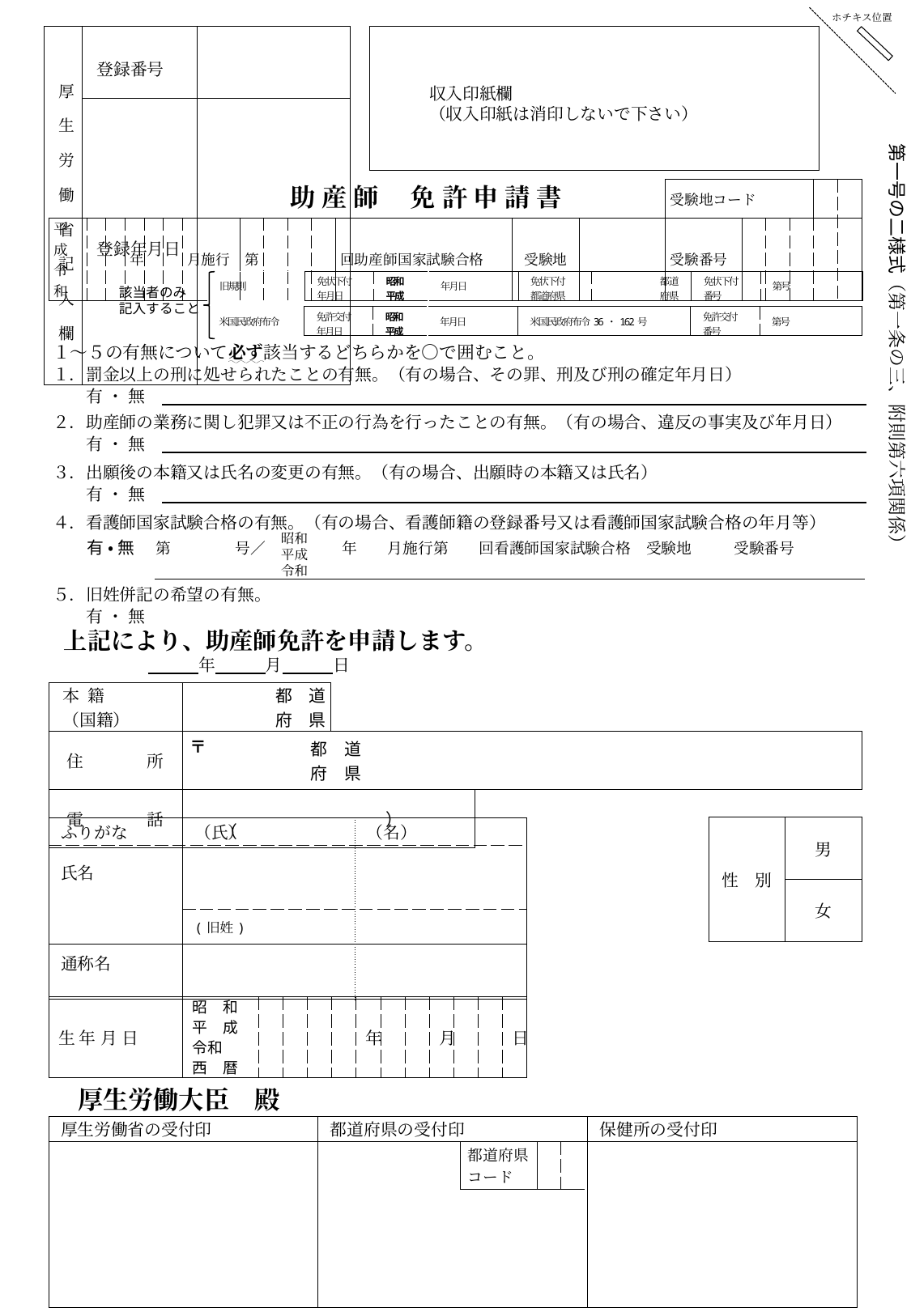

ホチキス位置
| 厚生労働省記入欄 | 登録番号 |  |
| --- | --- | --- |
|  | 登録年月日 |  |
|  |
| --- |

収入印紙欄
（収入印紙は消印しないで下さい）
第一号の二様式（第一条の三、附則第六項関係）
助 産 師　 免 許 申 請 書
|  |  |  |  |  |  |  |  |  |  |  |  |  |  | 受験地コード |  |  |  |  |  |
| --- | --- | --- | --- | --- | --- | --- | --- | --- | --- | --- | --- | --- | --- | --- | --- | --- | --- | --- | --- |
| 平成 令和 |  |  | 年 |  |  | 月施行 | 第 |  |  |  | 回助産師国家試験合格 | 受験地 |  | 受験番号 |  |  |  |  |  |
| 旧規則 | 免状下付 年月日 | 昭和 平成 | 年月日 | 免状下付 都道府県 | 都 道 府 県 | 免状下付 番号 | 第号 |
| --- | --- | --- | --- | --- | --- | --- | --- |

該当者のみ
記入すること
| 米国民政府布令 | 免許交付 年月日 | 昭和 平成 | 年月日 | 米国民政府布令36・162号 | 免許交付 番号 | 第号 |
| --- | --- | --- | --- | --- | --- | --- |
| １～５の有無について必ず該当するどちらかを○で囲むこと。 １．罰金以上の刑に処せられたことの有無。（有の場合、その罪、刑及び刑の確定年月日） 　　有 ・ 無　・・・・・・・・・・・・・・・・・・・・・・・・・・・・・・・・・・・・・・・・ |
| --- |
| ２．助産師の業務に関し犯罪又は不正の行為を行ったことの有無。（有の場合、違反の事実及び年月日） 　　有 ・ 無　・・・・・・・・・・・・・・・・・・・・・・・・・・・・・・・・・・・・・・・・ |
| ３．出願後の本籍又は氏名の変更の有無。（有の場合、出願時の本籍又は氏名） 　　有 ・ 無　　・・・・・・・・・・・・・・・・・・・・・・・・・・・・・・・・・・・・・・・ |
| ４．看護師国家試験合格の有無。（有の場合、看護師籍の登録番号又は看護師国家試験合格の年月等） |
| ５．旧姓併記の希望の有無。 　　有 ・ 無 |
昭和
平成
令和
有 ・ 無
第　　　　 号／　　　　　年　　月施行第　　回看護師国家試験合格　受験地   　　受験番号
  上記により、助産師免許を申請します。
　　　　　　　　　　年　　　月　　　日
| 本 籍 （国籍） |  | 都　道 府　県 |
| --- | --- | --- |
〒
| 住 　　　所 |  | 都　道 府　県 |  |
| --- | --- | --- | --- |
| 電 　　　話 | （ | ） |  |
| 性　別 | 男 |
| --- | --- |
|  | 女 |
| ふりがな | （氏） | （名） |  |
| --- | --- | --- | --- |
| 氏名 |  |  |  |
|  | (旧姓) |  |  |
| 通称名 |  |  |  |
| 生 年 月 日 | 昭　和 平　成 令和 西　暦 |  |  |  |  | 年 |  |  | 月 |  |  | 日 |
| --- | --- | --- | --- | --- | --- | --- | --- | --- | --- | --- | --- | --- |
　厚生労働大臣　殿
| 厚生労働省の受付印 | 都道府県の受付印 | 保健所の受付印 |
| --- | --- | --- |
|  |  |  |
| 都道府県 コード |  |  |
| --- | --- | --- |